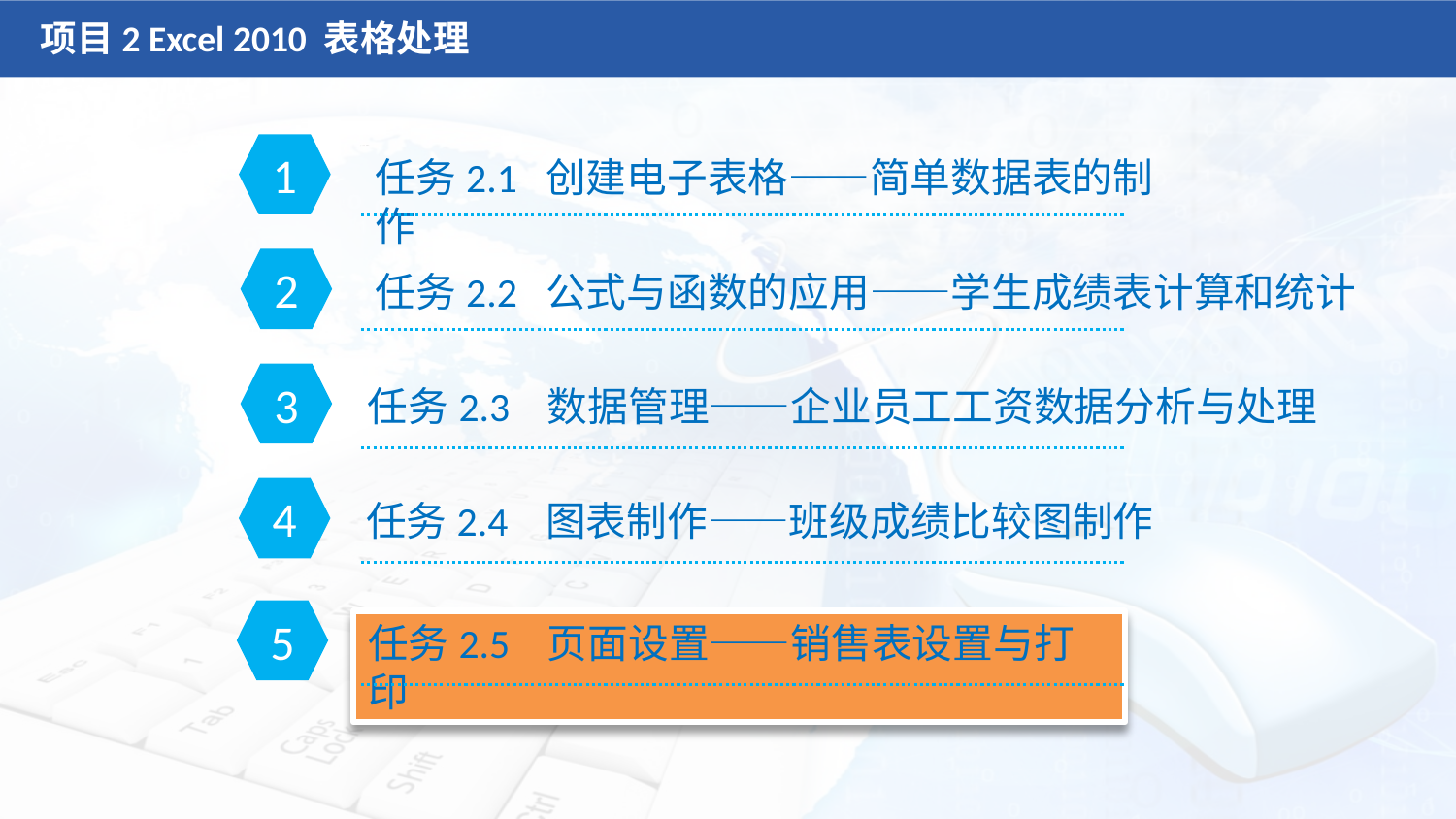

项目2 Excel 2010 表格处理
1
任务2.1  创建电子表格——简单数据表的制作
2
任务2.2  公式与函数的应用——学生成绩表计算和统计
3
任务2.3   数据管理——企业员工工资数据分析与处理
4
任务2.4   图表制作——班级成绩比较图制作
5
任务2.5   页面设置——销售表设置与打印